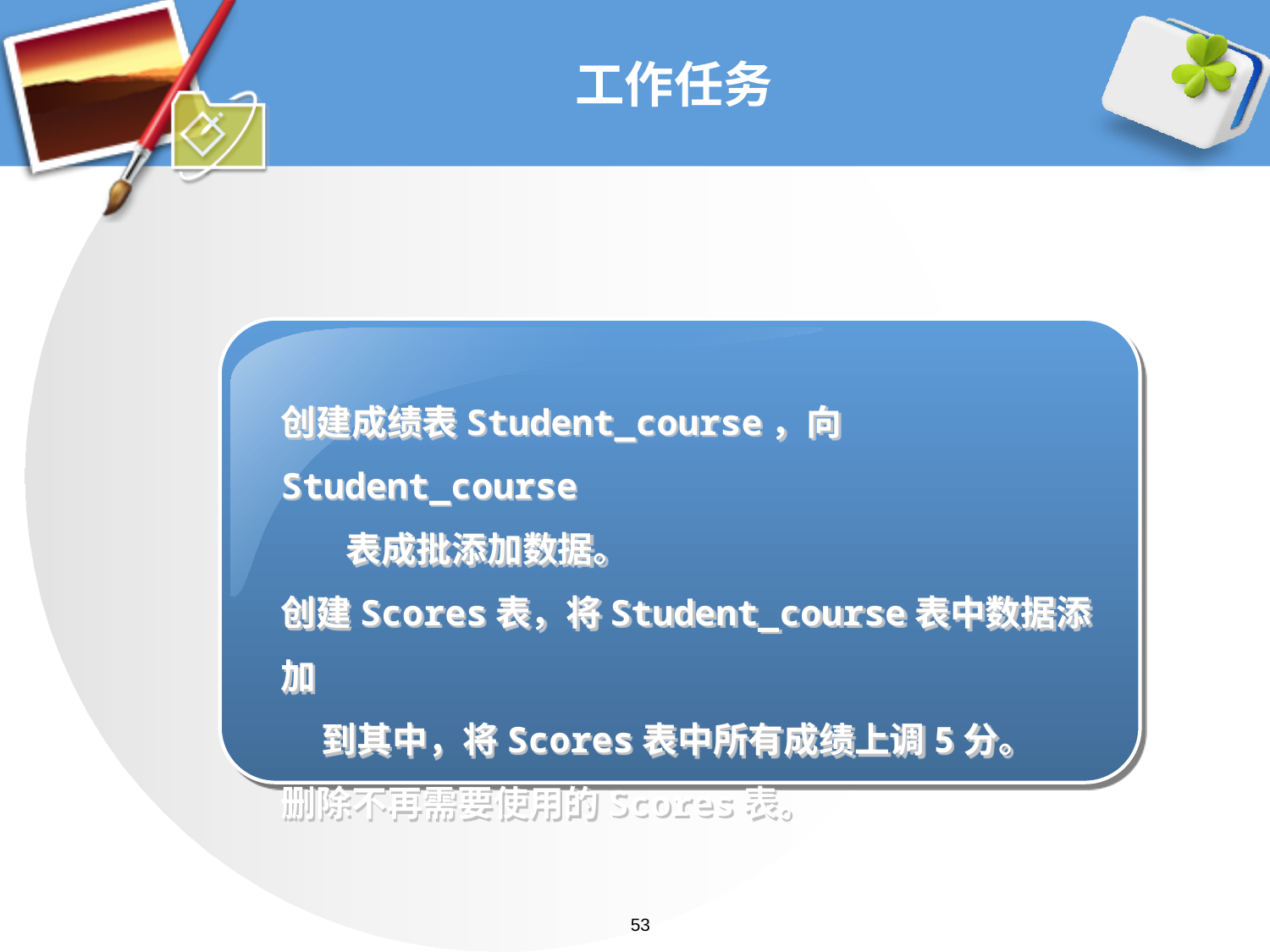

# 工作任务

创建成绩表Student_course，向Student_course
       表成批添加数据。
创建Scores表，将Student_course表中数据添加
    到其中，将Scores表中所有成绩上调5分。
删除不再需要使用的Scores表。
53